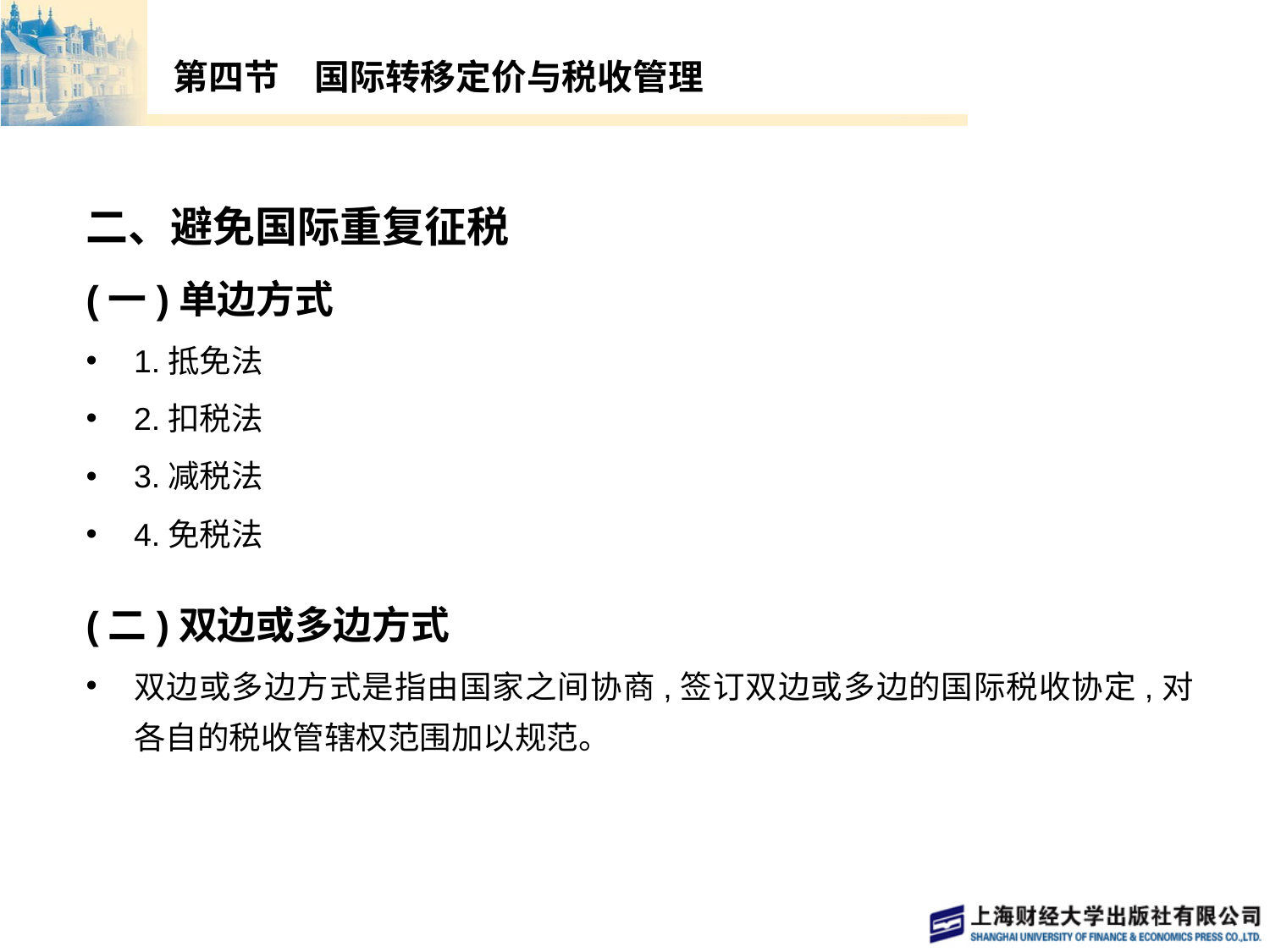

# 第四节　国际转移定价与税收管理
二、避免国际重复征税
(一)单边方式
1.抵免法
2.扣税法
3.减税法
4.免税法
(二)双边或多边方式
双边或多边方式是指由国家之间协商,签订双边或多边的国际税收协定,对各自的税收管辖权范围加以规范。